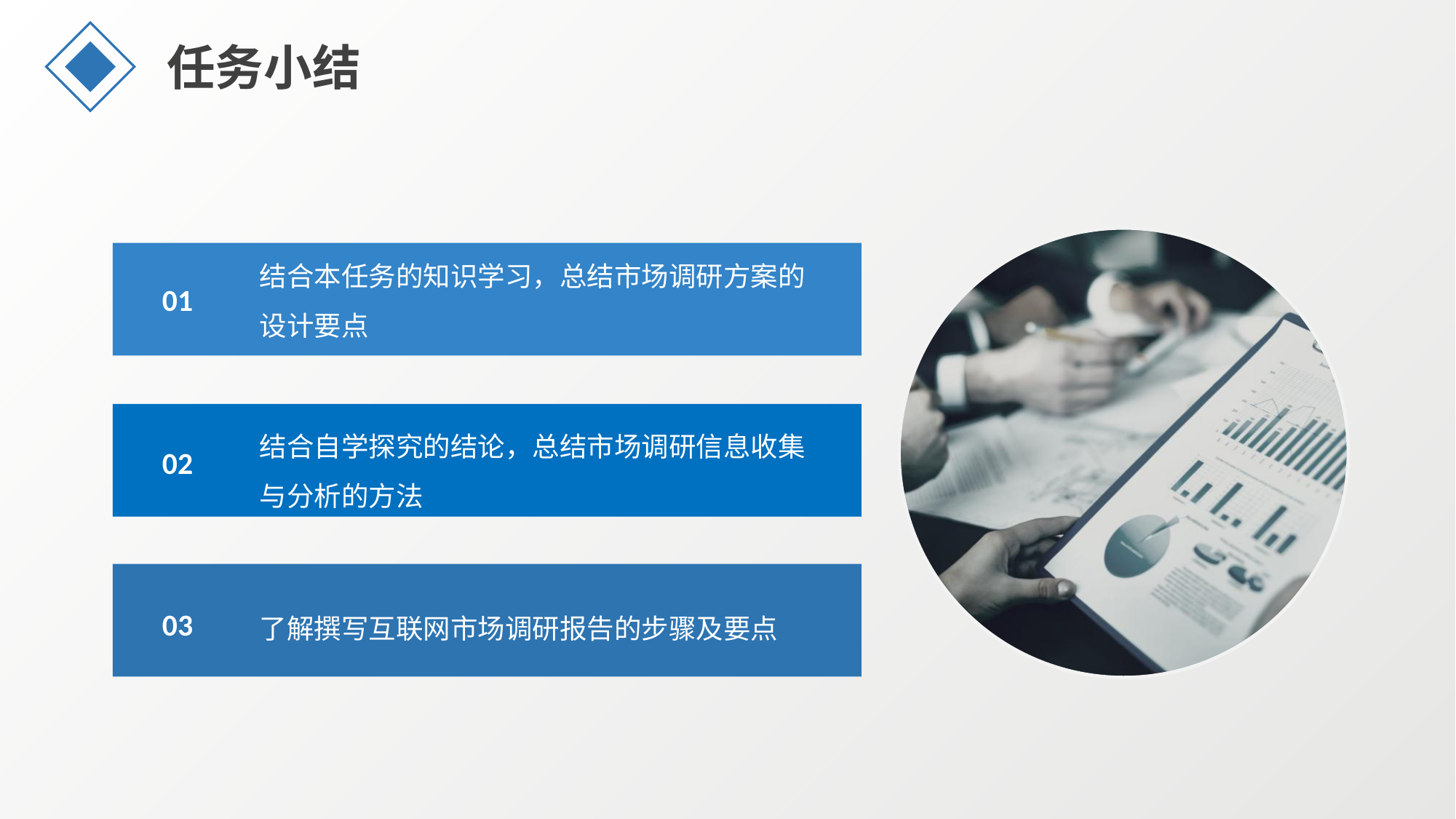

任务小结

结合本任务的知识学习，总结市场调研方案的设计要点
01

结合自学探究的结论，总结市场调研信息收集与分析的方法
02

了解撰写互联网市场调研报告的步骤及要点
03